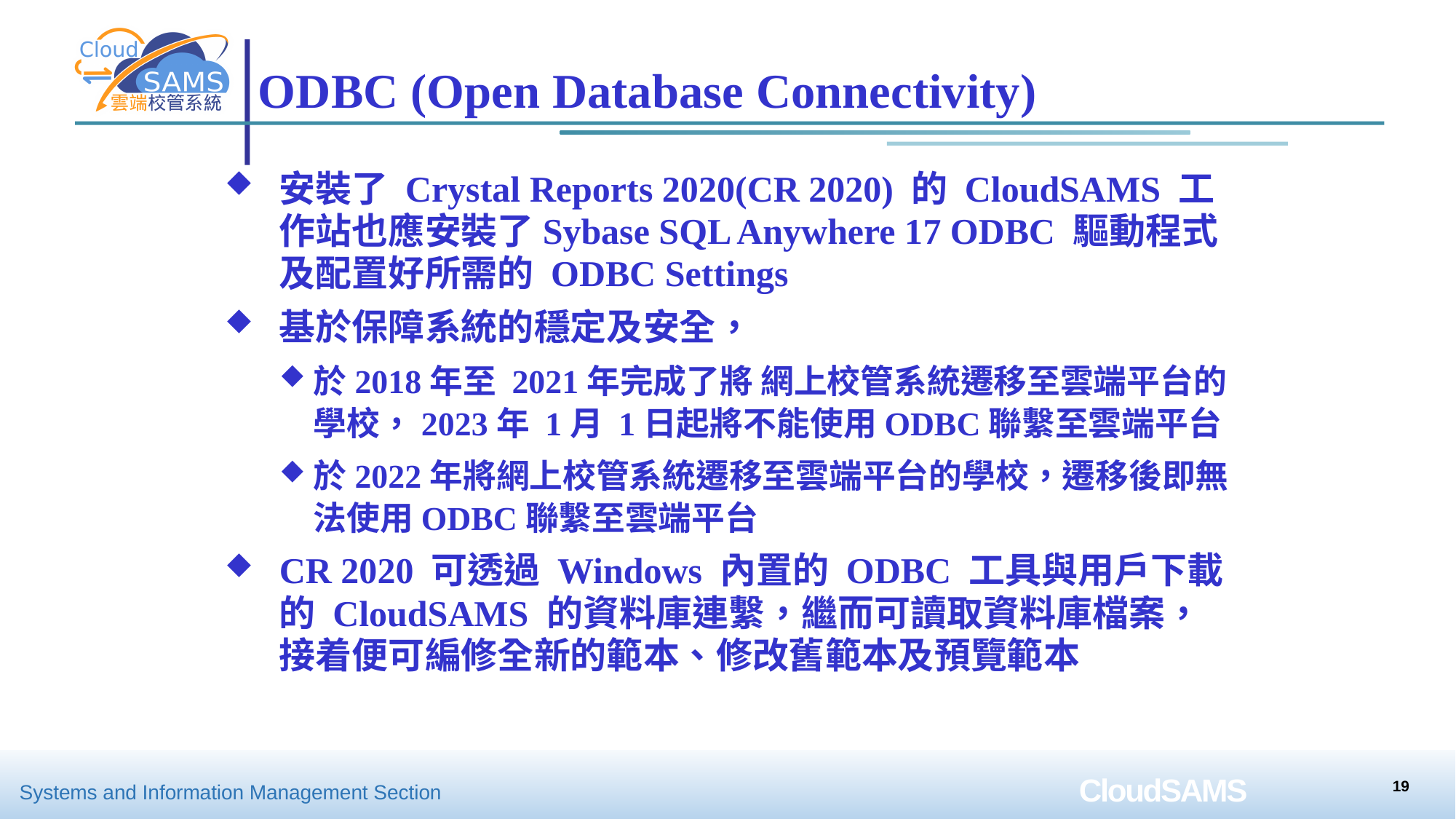

# ODBC (Open Database Connectivity)
安裝了 Crystal Reports 2020(CR 2020) 的 CloudSAMS 工作站也應安裝了Sybase SQL Anywhere 17 ODBC 驅動程式及配置好所需的 ODBC Settings
基於保障系統的穩定及安全，
於2018年至 2021年完成了將 網上校管系統遷移至雲端平台的學校，2023年 1月 1日起將不能使用ODBC聯繫至雲端平台
於2022年將網上校管系統遷移至雲端平台的學校，遷移後即無法使用ODBC聯繫至雲端平台
CR 2020 可透過 Windows 內置的 ODBC 工具與用戶下載的 CloudSAMS 的資料庫連繫，繼而可讀取資料庫檔案，接着便可編修全新的範本、修改舊範本及預覽範本
19